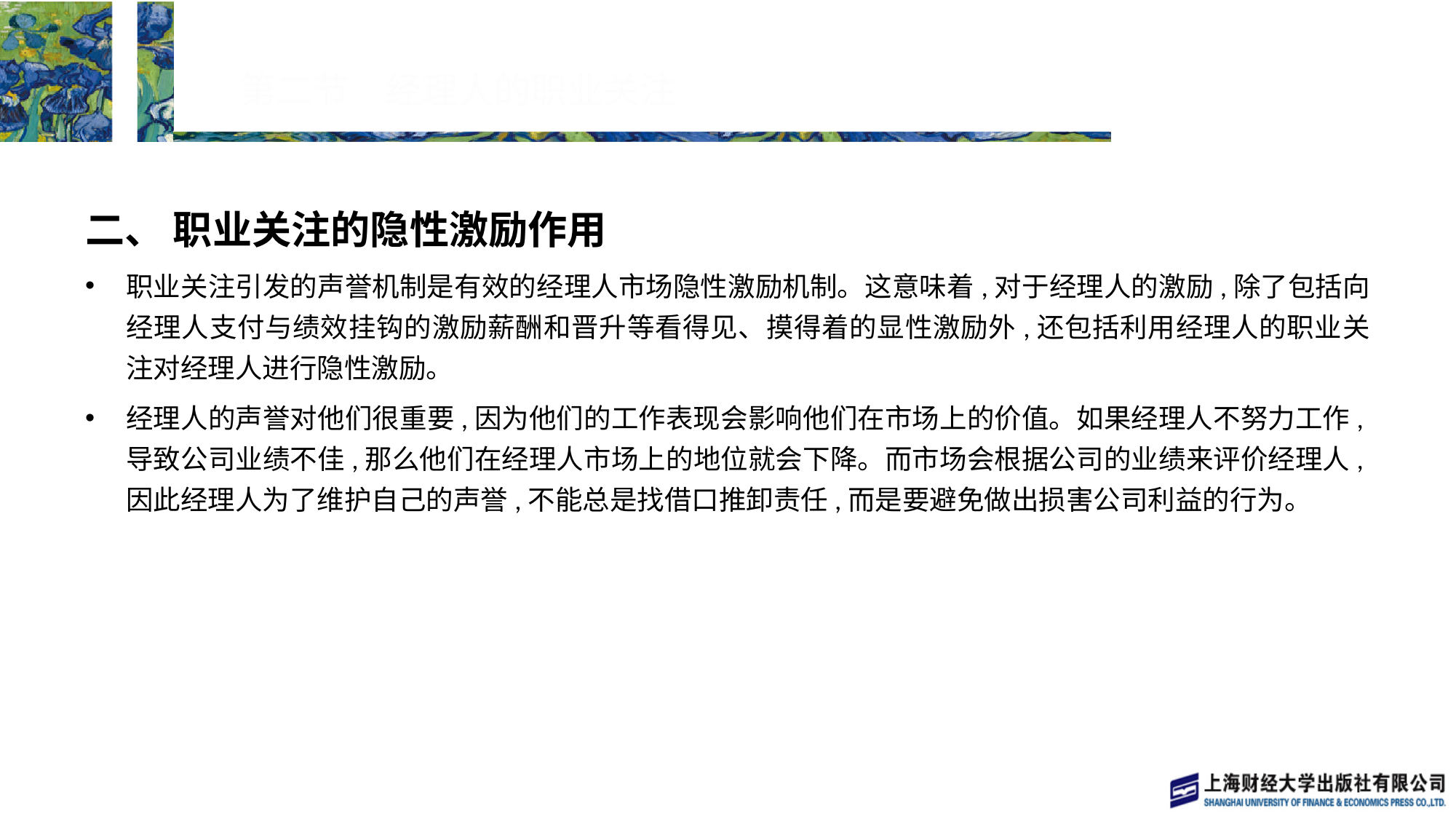

# 第二节　经理人的职业关注
二、 职业关注的隐性激励作用
职业关注引发的声誉机制是有效的经理人市场隐性激励机制。这意味着,对于经理人的激励,除了包括向经理人支付与绩效挂钩的激励薪酬和晋升等看得见、摸得着的显性激励外,还包括利用经理人的职业关注对经理人进行隐性激励。
经理人的声誉对他们很重要,因为他们的工作表现会影响他们在市场上的价值。如果经理人不努力工作,导致公司业绩不佳,那么他们在经理人市场上的地位就会下降。而市场会根据公司的业绩来评价经理人,因此经理人为了维护自己的声誉,不能总是找借口推卸责任,而是要避免做出损害公司利益的行为。